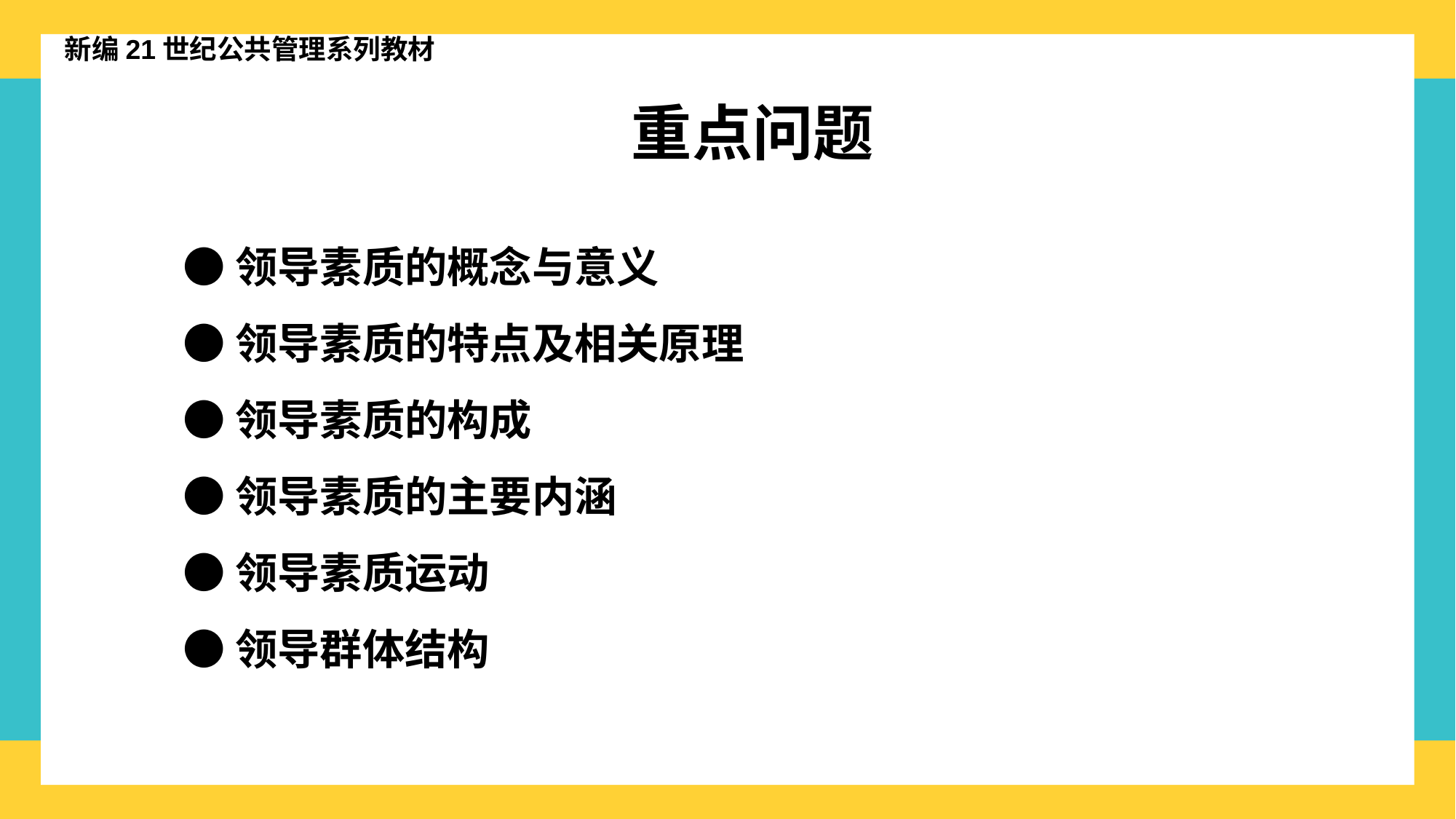

新编21世纪公共管理系列教材
重点问题
●领导素质的概念与意义
●领导素质的特点及相关原理
●领导素质的构成
●领导素质的主要内涵
●领导素质运动
●领导群体结构